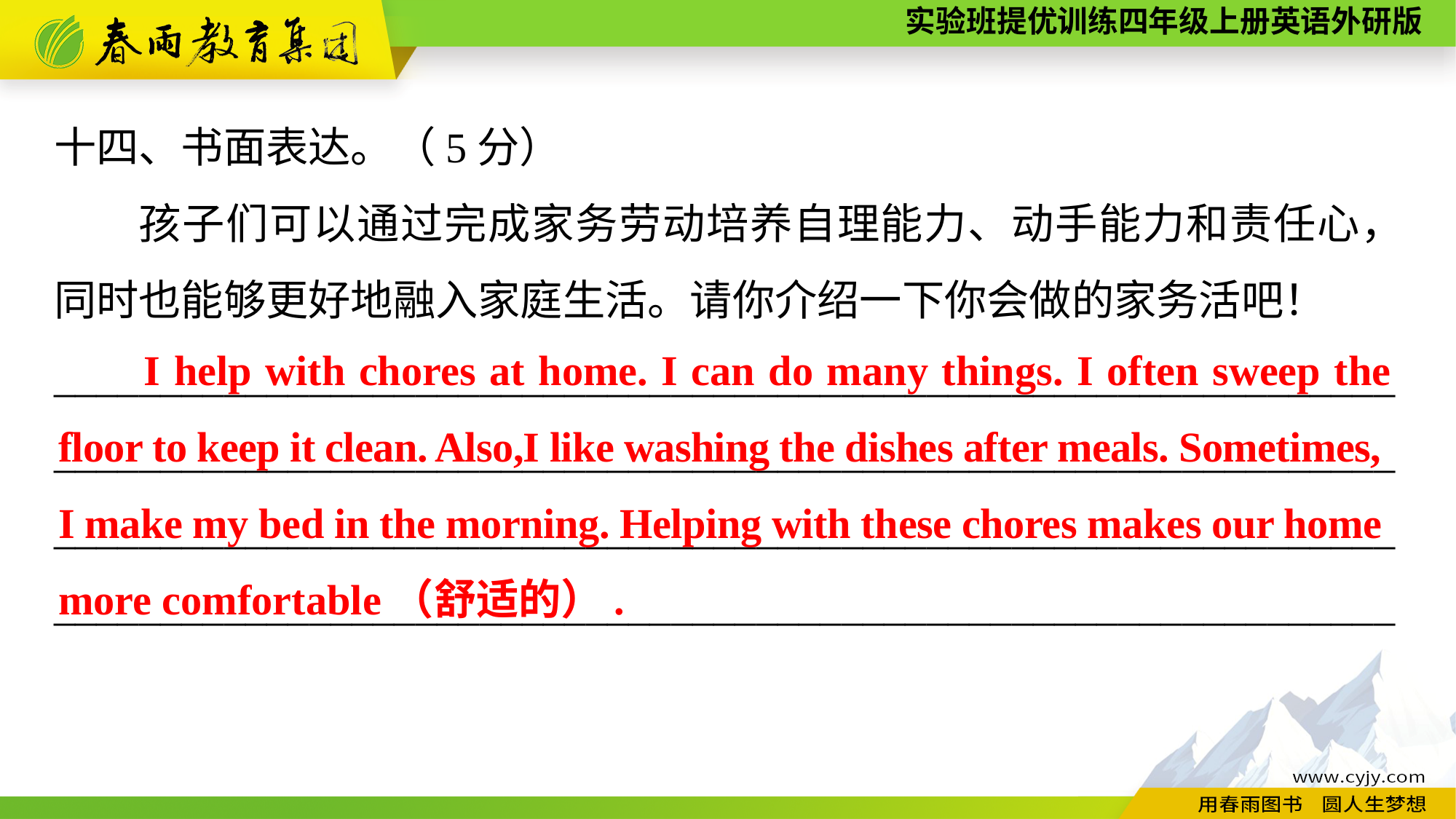

十四、书面表达。（5分）
孩子们可以通过完成家务劳动培养自理能力、动手能力和责任心，同时也能够更好地融入家庭生活。请你介绍一下你会做的家务活吧！
_______________________________________________________________ _______________________________________________________________ _______________________________________________________________ _______________________________________________________________
I help with chores at home. I can do many things. I often sweep the floor to keep it clean. Also,I like washing the dishes after meals. Sometimes,
I make my bed in the morning. Helping with these chores makes our home
more comfortable（舒适的）.